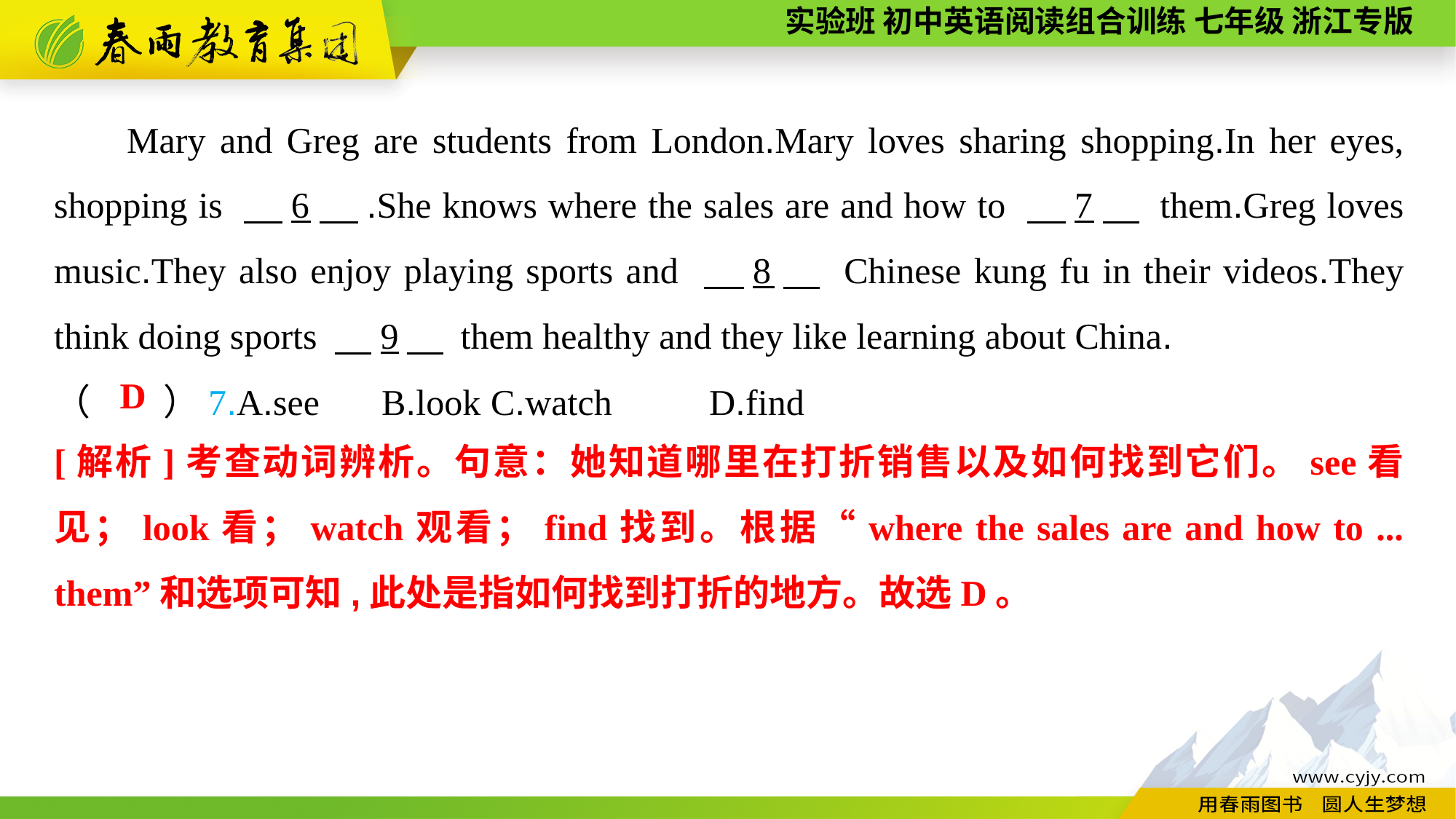

Mary and Greg are students from London.Mary loves sharing shopping.In her eyes, shopping is 　6　.She knows where the sales are and how to 　7　 them.Greg loves music.They also enjoy playing sports and 　8　 Chinese kung fu in their videos.They think doing sports 　9　 them healthy and they like learning about China.
（　　）7.A.see	B.look	C.watch	D.find
D
[解析]考查动词辨析。句意：她知道哪里在打折销售以及如何找到它们。see看见；look看；watch观看；find找到。根据“where the sales are and how to ... them”和选项可知,此处是指如何找到打折的地方。故选D。